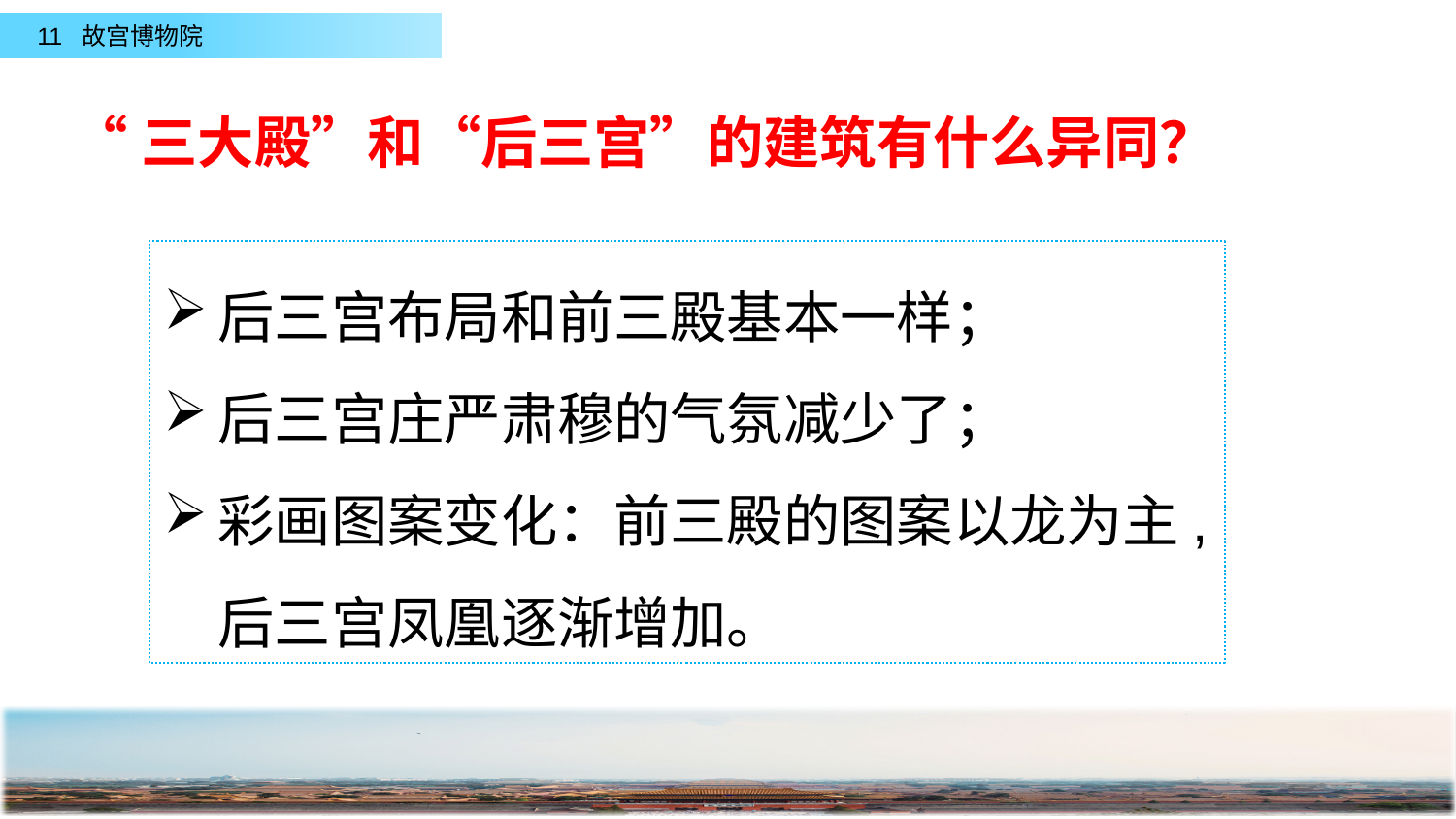

“三大殿”和“后三宫”的建筑有什么异同？
后三宫布局和前三殿基本一样；
后三宫庄严肃穆的气氛减少了；
彩画图案变化：前三殿的图案以龙为主,后三宫凤凰逐渐增加。